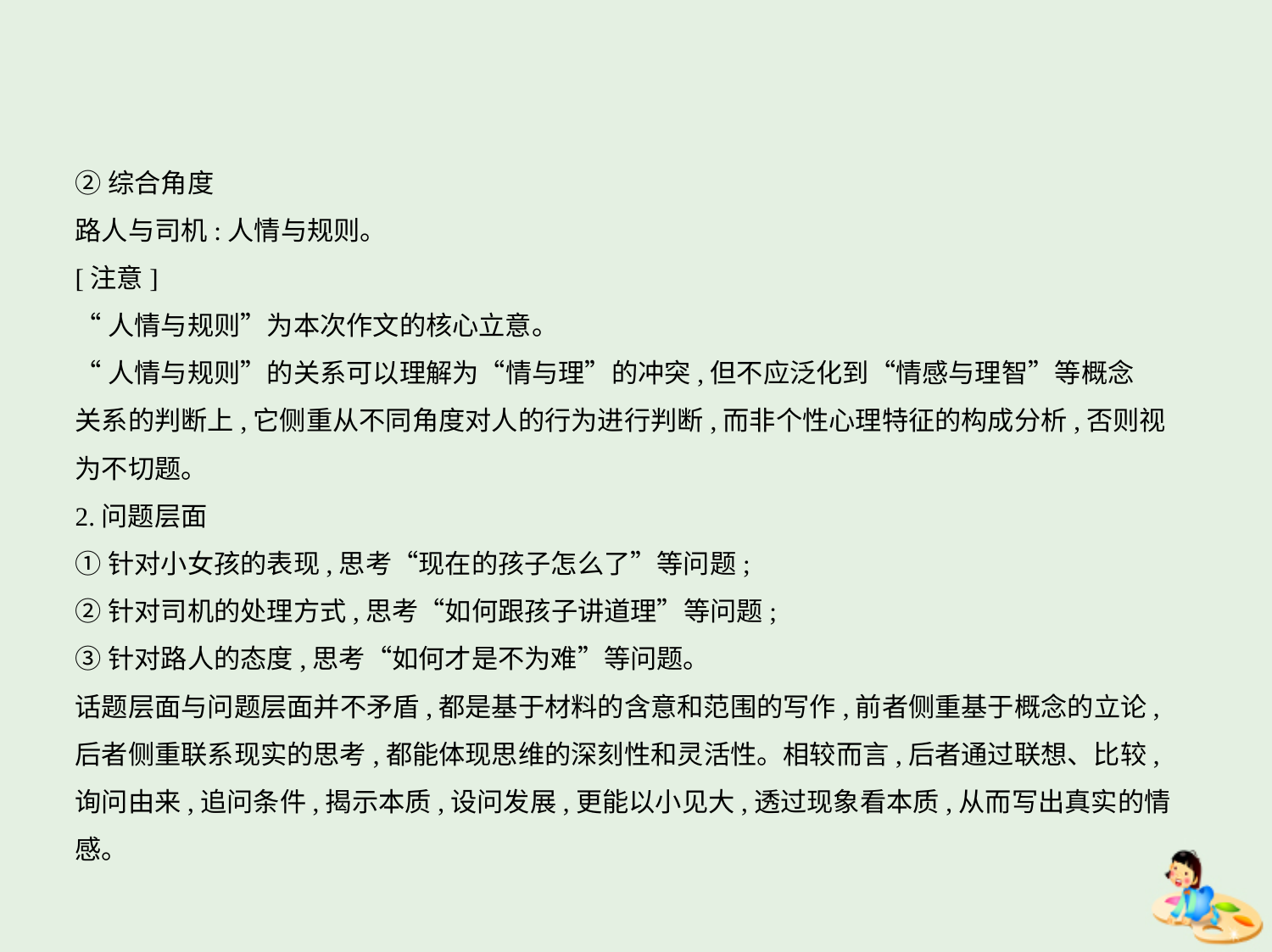

②综合角度
路人与司机:人情与规则。
[注意]
“人情与规则”为本次作文的核心立意。
“人情与规则”的关系可以理解为“情与理”的冲突,但不应泛化到“情感与理智”等概念
关系的判断上,它侧重从不同角度对人的行为进行判断,而非个性心理特征的构成分析,否则视
为不切题。
2.问题层面
①针对小女孩的表现,思考“现在的孩子怎么了”等问题;
②针对司机的处理方式,思考“如何跟孩子讲道理”等问题;
③针对路人的态度,思考“如何才是不为难”等问题。
话题层面与问题层面并不矛盾,都是基于材料的含意和范围的写作,前者侧重基于概念的立论,
后者侧重联系现实的思考,都能体现思维的深刻性和灵活性。相较而言,后者通过联想、比较,
询问由来,追问条件,揭示本质,设问发展,更能以小见大,透过现象看本质,从而写出真实的情感。